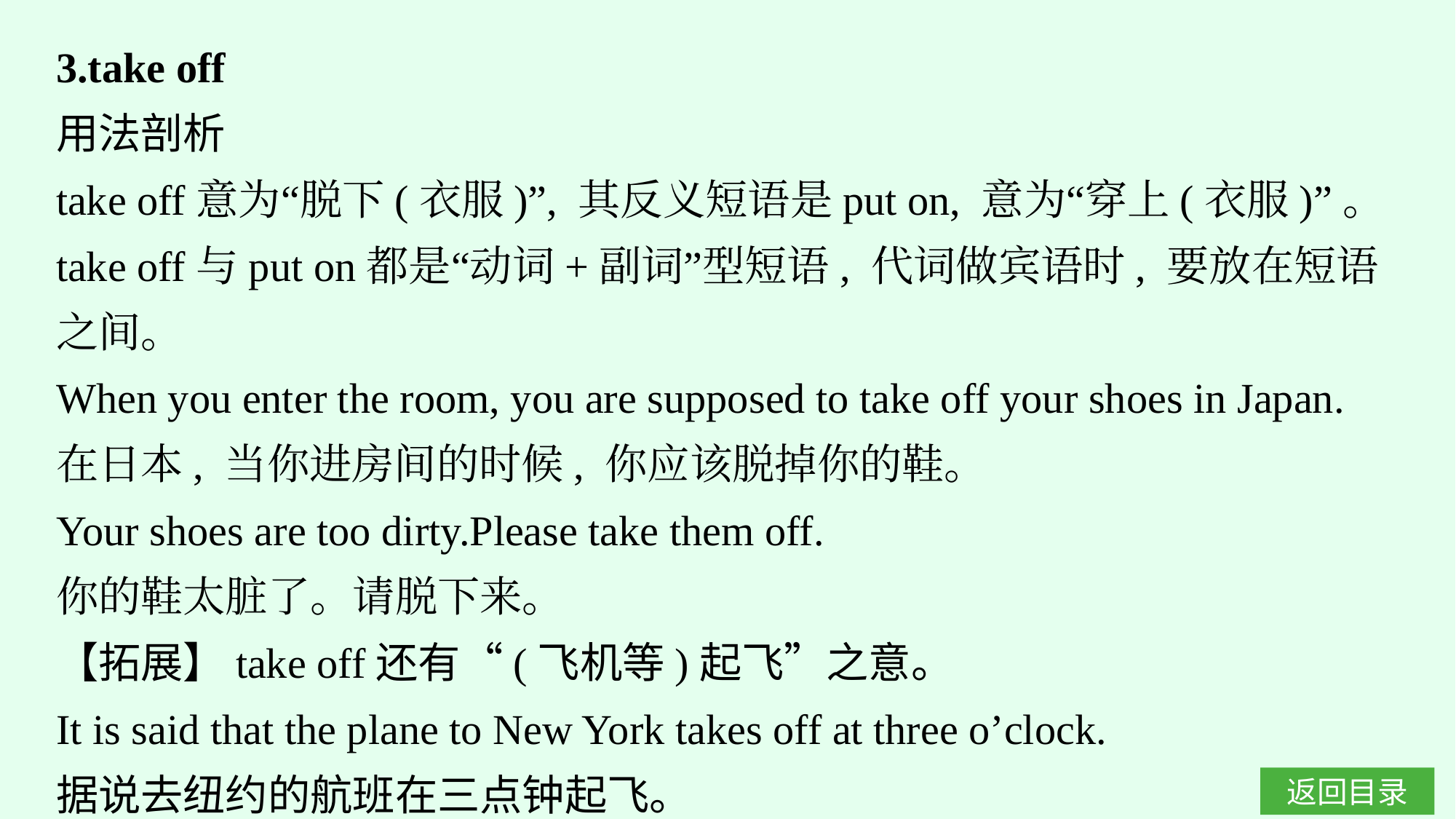

3.take off
用法剖析
take off意为“脱下(衣服)”, 其反义短语是put on, 意为“穿上(衣服)”。take off与put on都是“动词+副词”型短语, 代词做宾语时, 要放在短语之间。
When you enter the room, you are supposed to take off your shoes in Japan.
在日本, 当你进房间的时候, 你应该脱掉你的鞋。
Your shoes are too dirty.Please take them off.
你的鞋太脏了。请脱下来。
【拓展】take off还有“(飞机等)起飞”之意。
It is said that the plane to New York takes off at three o’clock.
据说去纽约的航班在三点钟起飞。